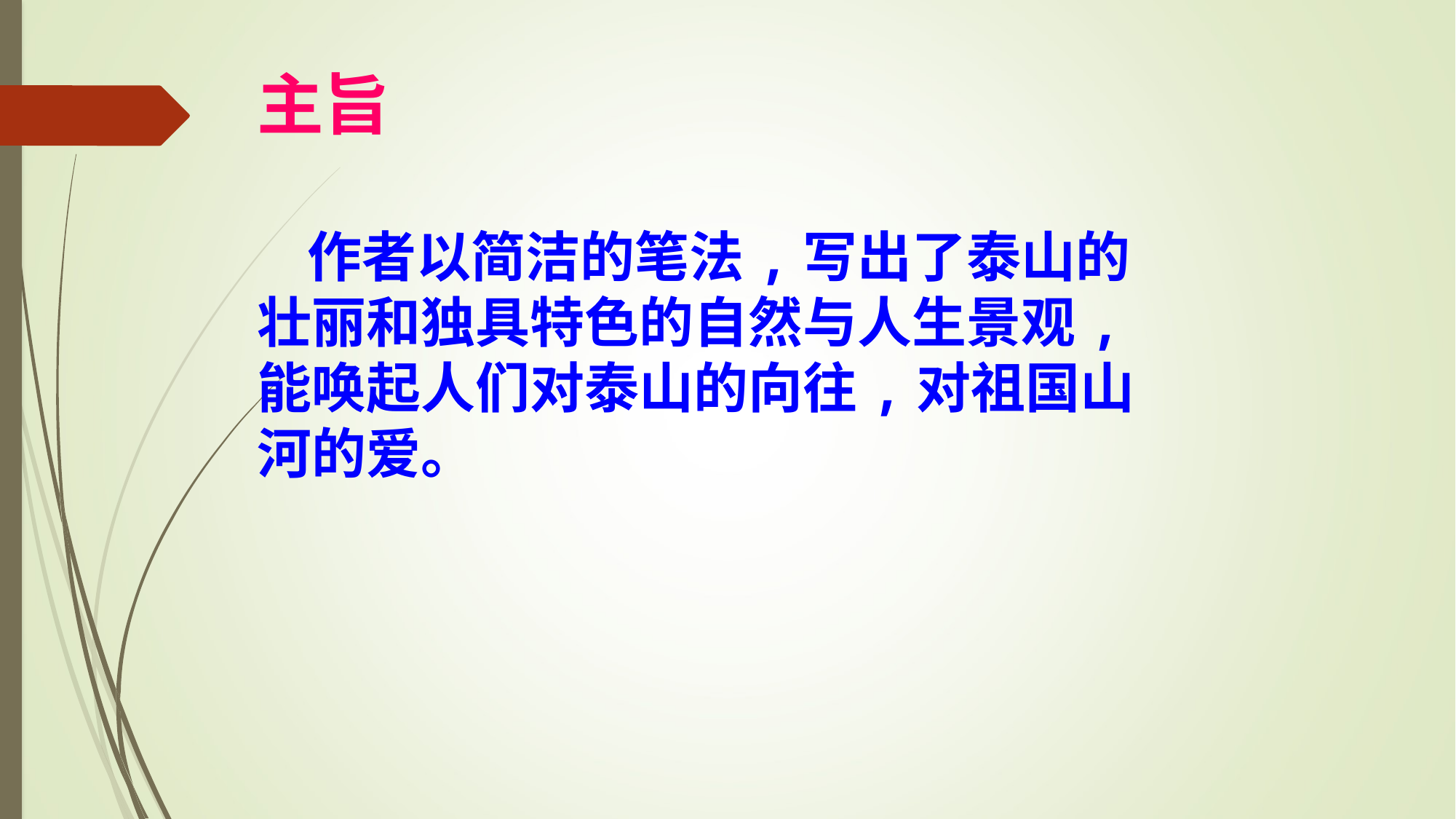

主旨

   作者以简洁的笔法,写出了泰山的壮丽和独具特色的自然与人生景观,能唤起人们对泰山的向往,对祖国山河的爱。